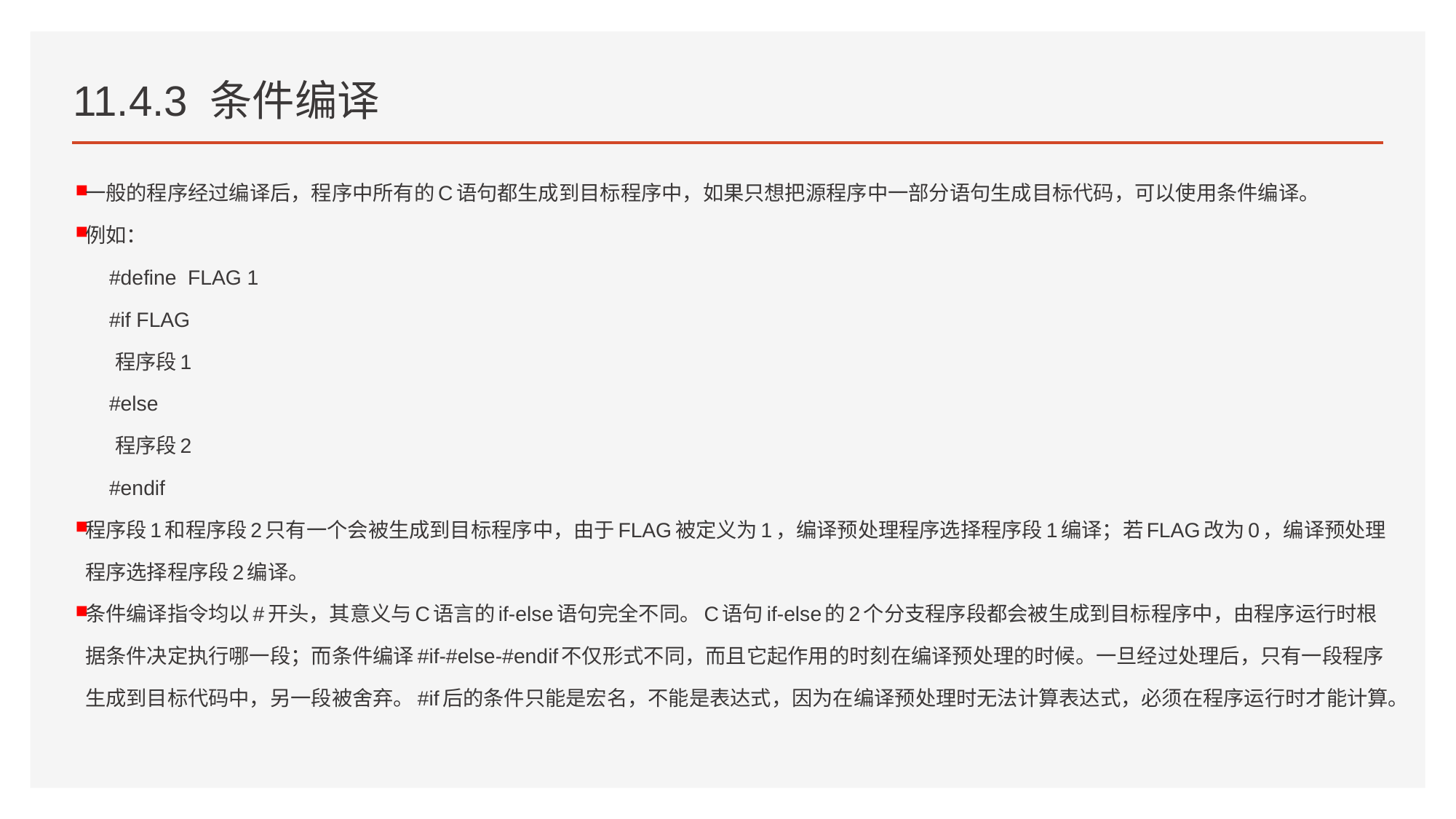

# 11.4.3 条件编译
一般的程序经过编译后，程序中所有的C语句都生成到目标程序中，如果只想把源程序中一部分语句生成目标代码，可以使用条件编译。
例如：
      #define  FLAG 1
      #if FLAG
        程序段1
      #else
        程序段2
      #endif
程序段1和程序段2只有一个会被生成到目标程序中，由于FLAG被定义为1，编译预处理程序选择程序段1编译；若FLAG改为0，编译预处理程序选择程序段2编译。
条件编译指令均以#开头，其意义与C语言的if-else语句完全不同。C语句if-else的2个分支程序段都会被生成到目标程序中，由程序运行时根据条件决定执行哪一段；而条件编译#if-#else-#endif不仅形式不同，而且它起作用的时刻在编译预处理的时候。一旦经过处理后，只有一段程序生成到目标代码中，另一段被舍弃。#if后的条件只能是宏名，不能是表达式，因为在编译预处理时无法计算表达式，必须在程序运行时才能计算。